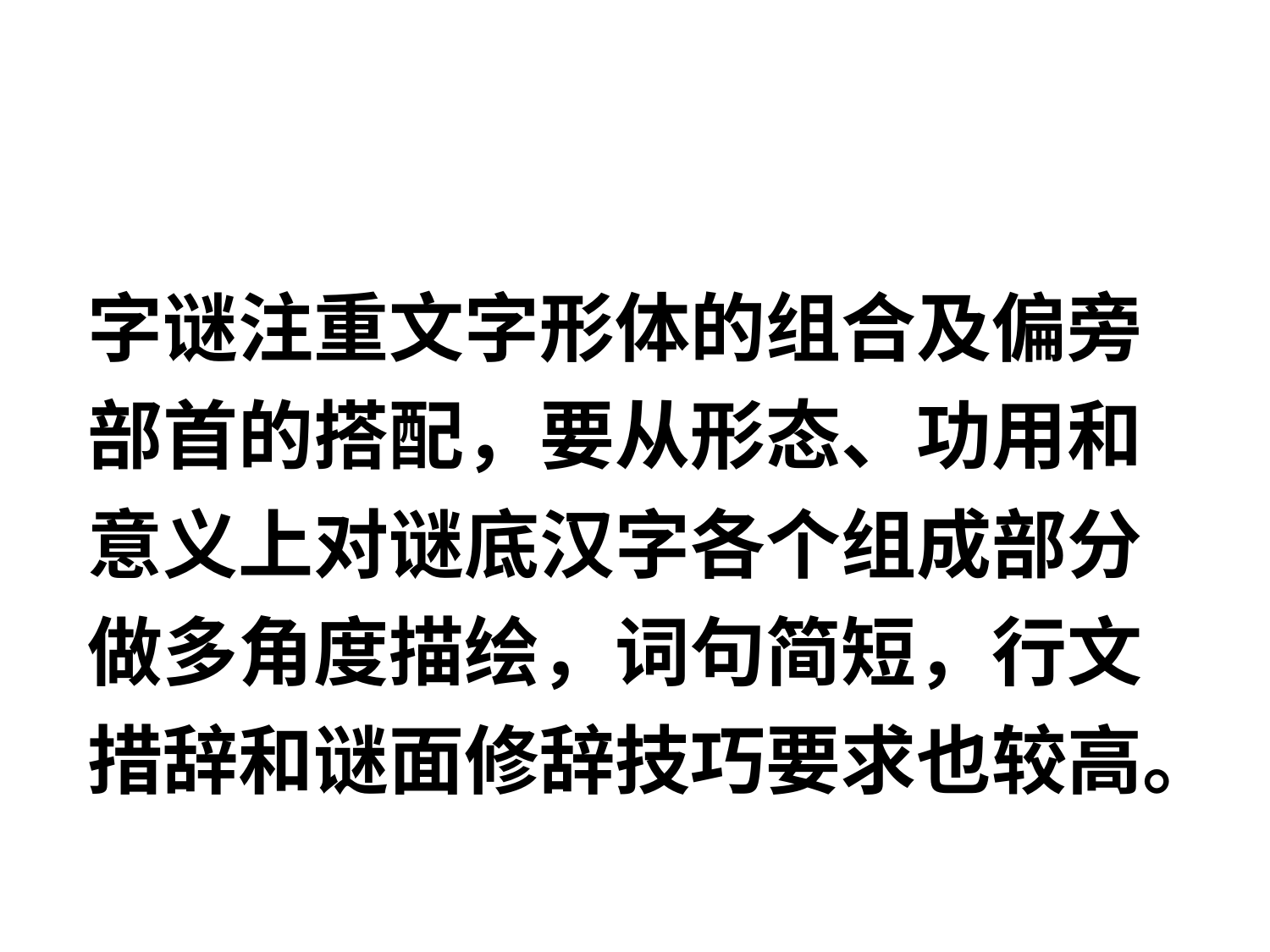

字谜注重文字形体的组合及偏旁部首的搭配，要从形态、功用和意义上对谜底汉字各个组成部分做多角度描绘，词句简短，行文措辞和谜面修辞技巧要求也较高。